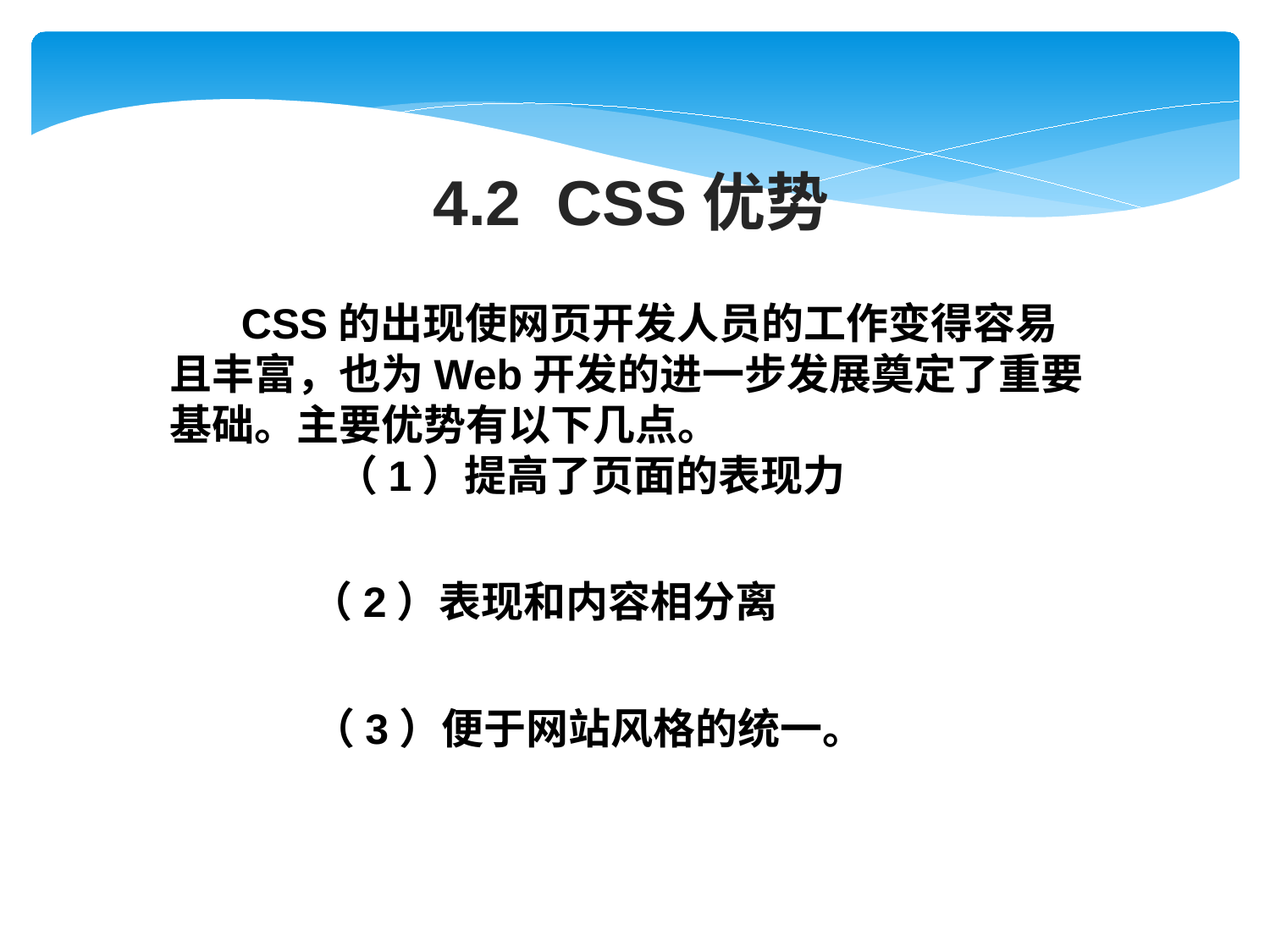

4.2  CSS优势
      CSS的出现使网页开发人员的工作变得容易且丰富，也为Web开发的进一步发展奠定了重要基础。主要优势有以下几点。
	   （1）提高了页面的表现力

（2）表现和内容相分离
（3）便于网站风格的统一。